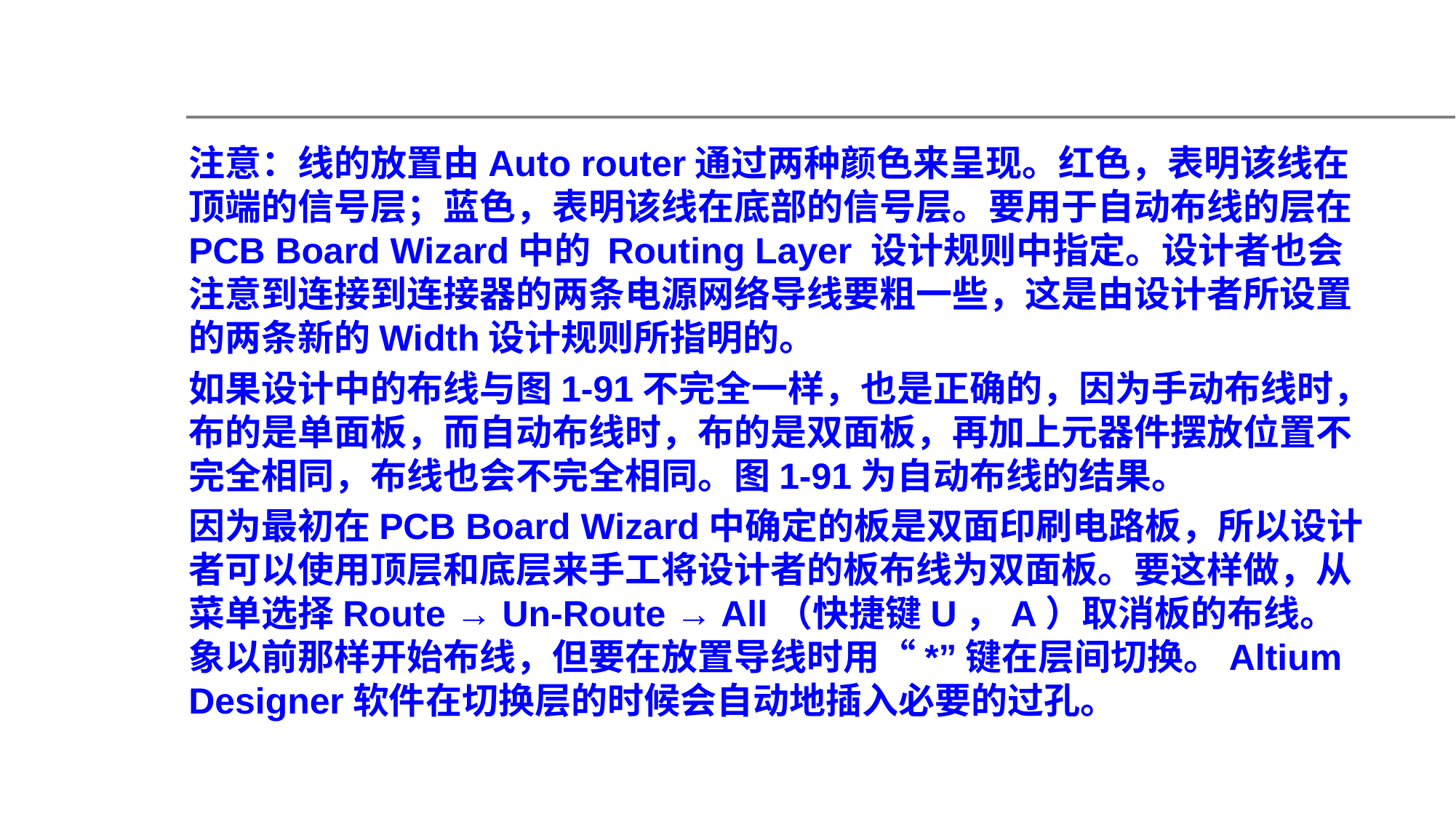

注意：线的放置由Auto router通过两种颜色来呈现。红色，表明该线在顶端的信号层；蓝色，表明该线在底部的信号层。要用于自动布线的层在PCB Board Wizard中的 Routing Layer 设计规则中指定。设计者也会注意到连接到连接器的两条电源网络导线要粗一些，这是由设计者所设置的两条新的Width设计规则所指明的。
如果设计中的布线与图1-91不完全一样，也是正确的，因为手动布线时，布的是单面板，而自动布线时，布的是双面板，再加上元器件摆放位置不完全相同，布线也会不完全相同。图1-91为自动布线的结果。
因为最初在PCB Board Wizard中确定的板是双面印刷电路板，所以设计者可以使用顶层和底层来手工将设计者的板布线为双面板。要这样做，从菜单选择Route → Un-Route → All（快捷键U，A）取消板的布线。象以前那样开始布线，但要在放置导线时用“*”键在层间切换。Altium Designer软件在切换层的时候会自动地插入必要的过孔。